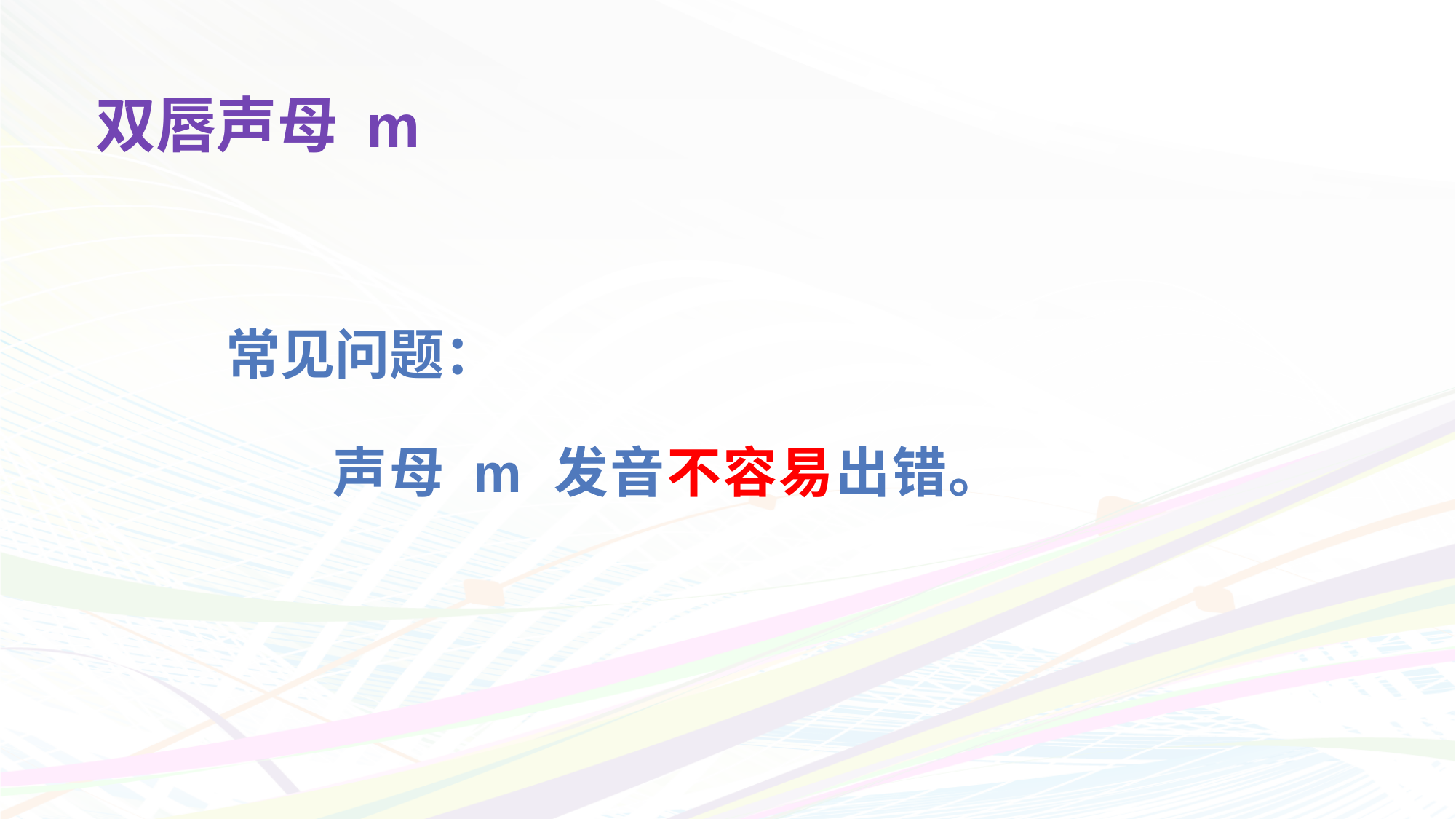

# 双唇声母 m
   常见问题：
          声母 m 发音不容易出错。